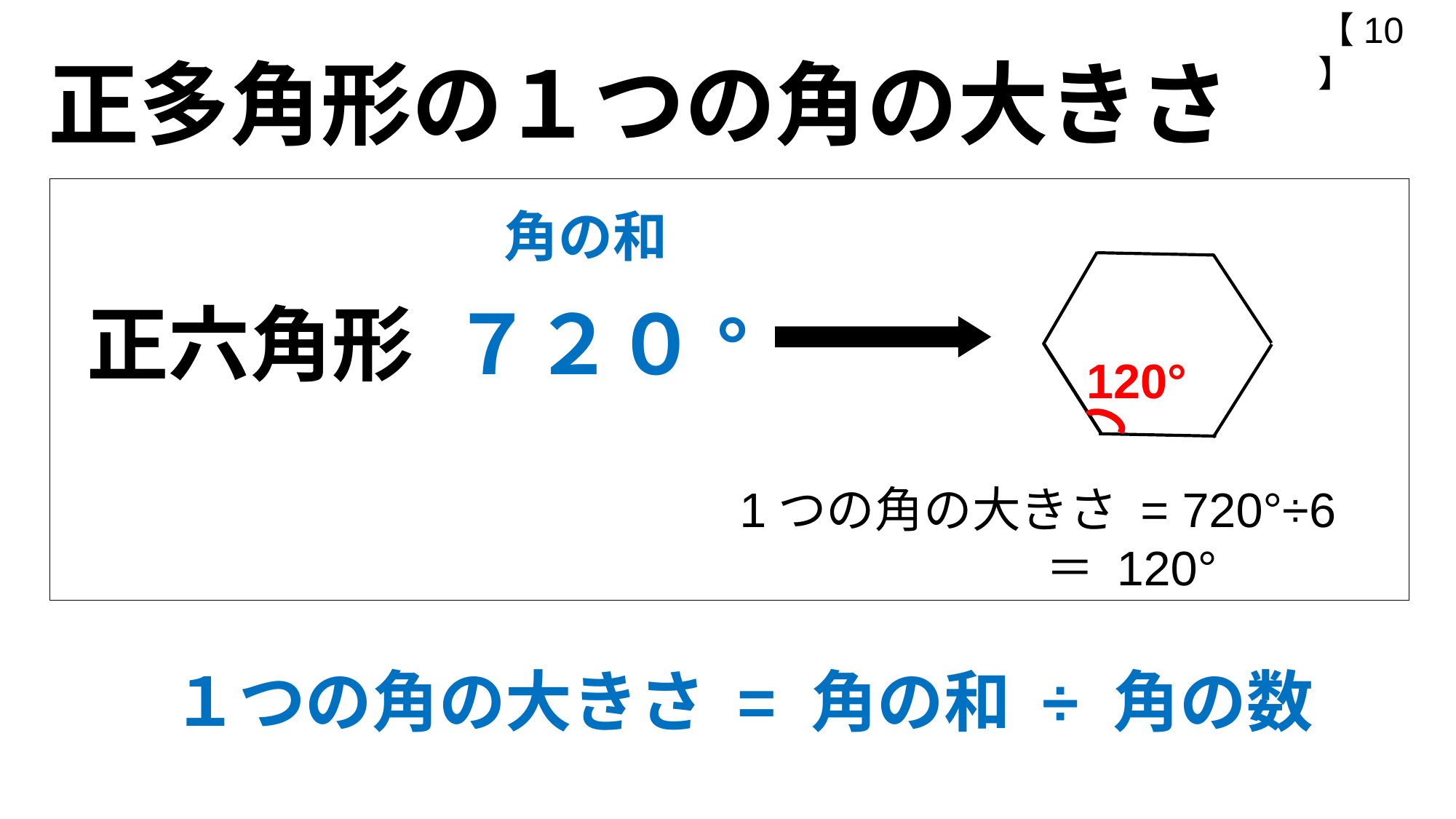

【10】
正多角形の１つの角の大きさ

角の和

正六角形  ７２０°
120°

1つの角の大きさ = 720°÷6
                           ＝ 120°
１つの角の大きさ = 角の和 ÷ 角の数